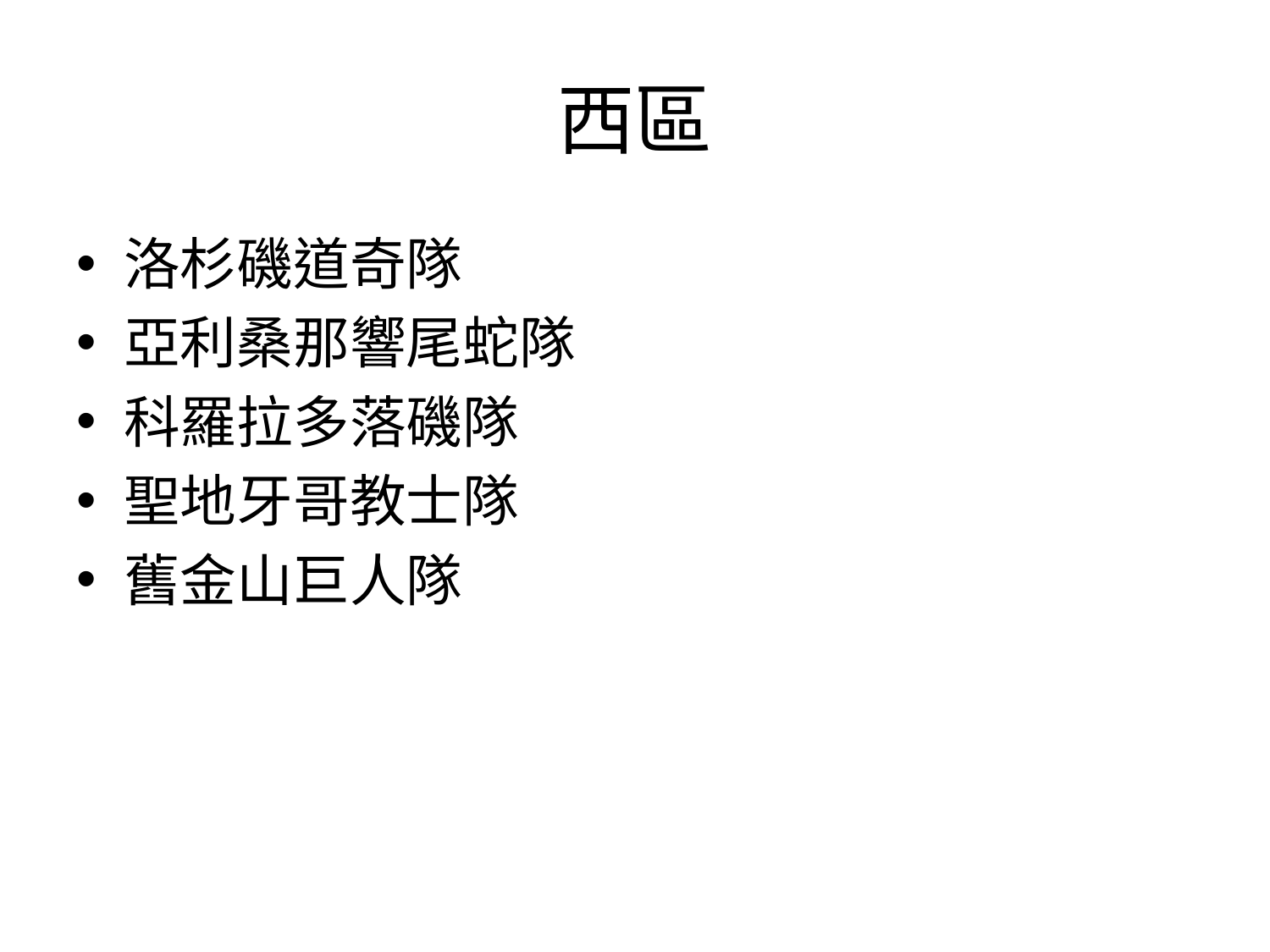

# 西區
洛杉磯道奇隊
亞利桑那響尾蛇隊
科羅拉多落磯隊
聖地牙哥教士隊
舊金山巨人隊